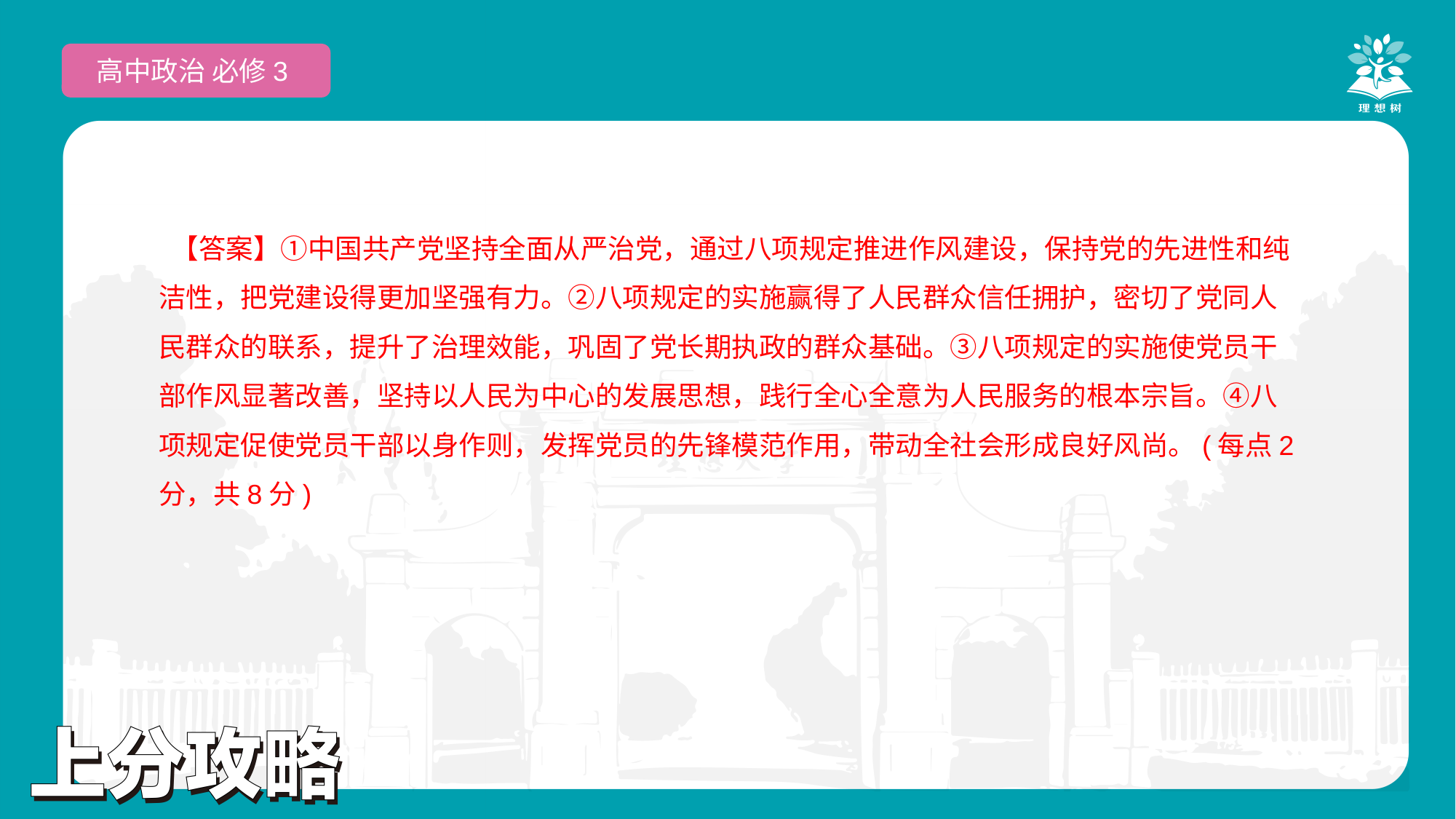

高中政治 必修3
 【答案】①中国共产党坚持全面从严治党，通过八项规定推进作风建设，保持党的先进性和纯洁性，把党建设得更加坚强有力。②八项规定的实施赢得了人民群众信任拥护，密切了党同人民群众的联系，提升了治理效能，巩固了党长期执政的群众基础。③八项规定的实施使党员干部作风显著改善，坚持以人民为中心的发展思想，践行全心全意为人民服务的根本宗旨。④八项规定促使党员干部以身作则，发挥党员的先锋模范作用，带动全社会形成良好风尚。(每点2分，共8分)